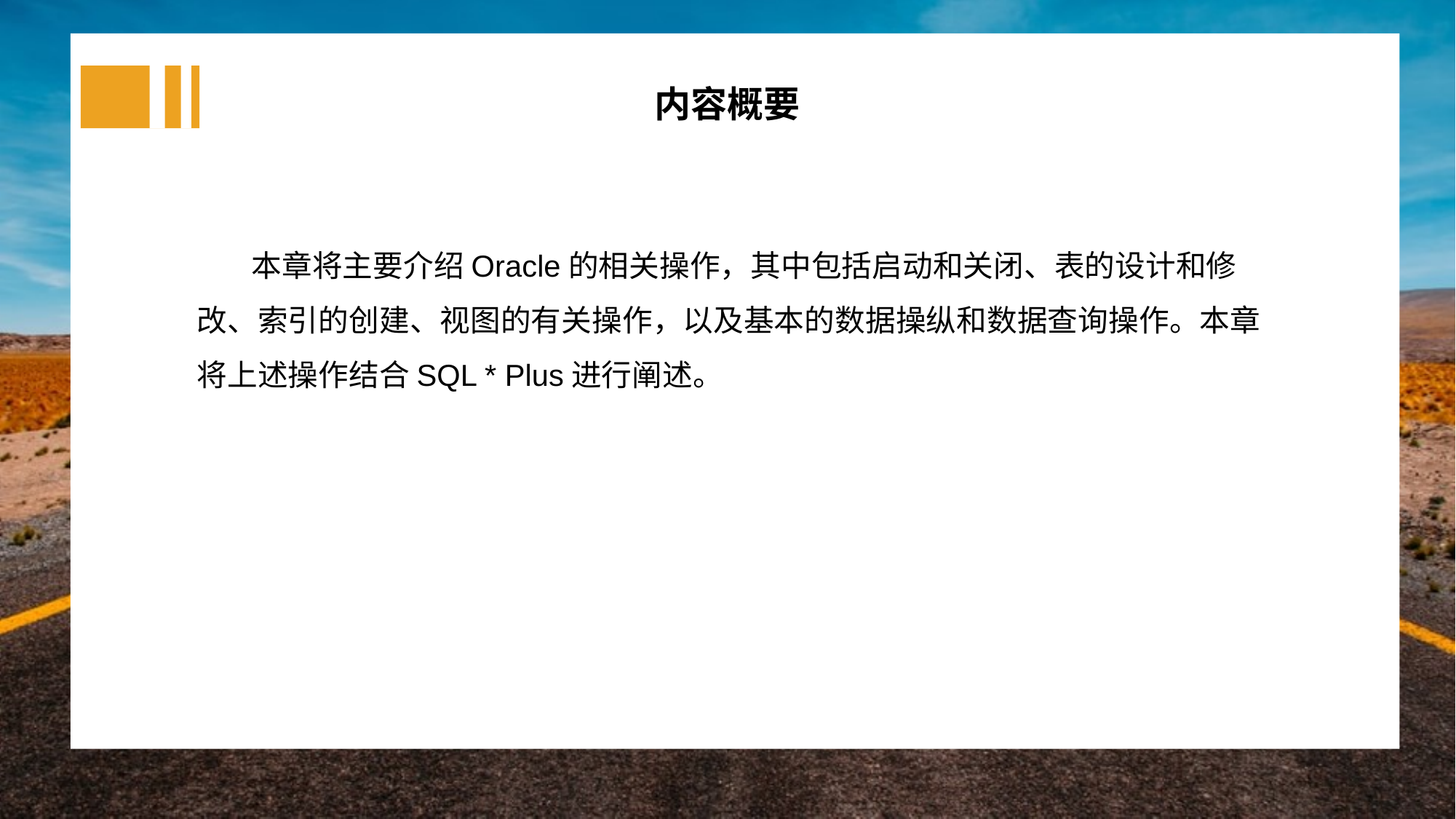

内容概要
本章将主要介绍Oracle的相关操作，其中包括启动和关闭、表的设计和修改、索引的创建、视图的有关操作，以及基本的数据操纵和数据查询操作。本章将上述操作结合SQL * Plus进行阐述。